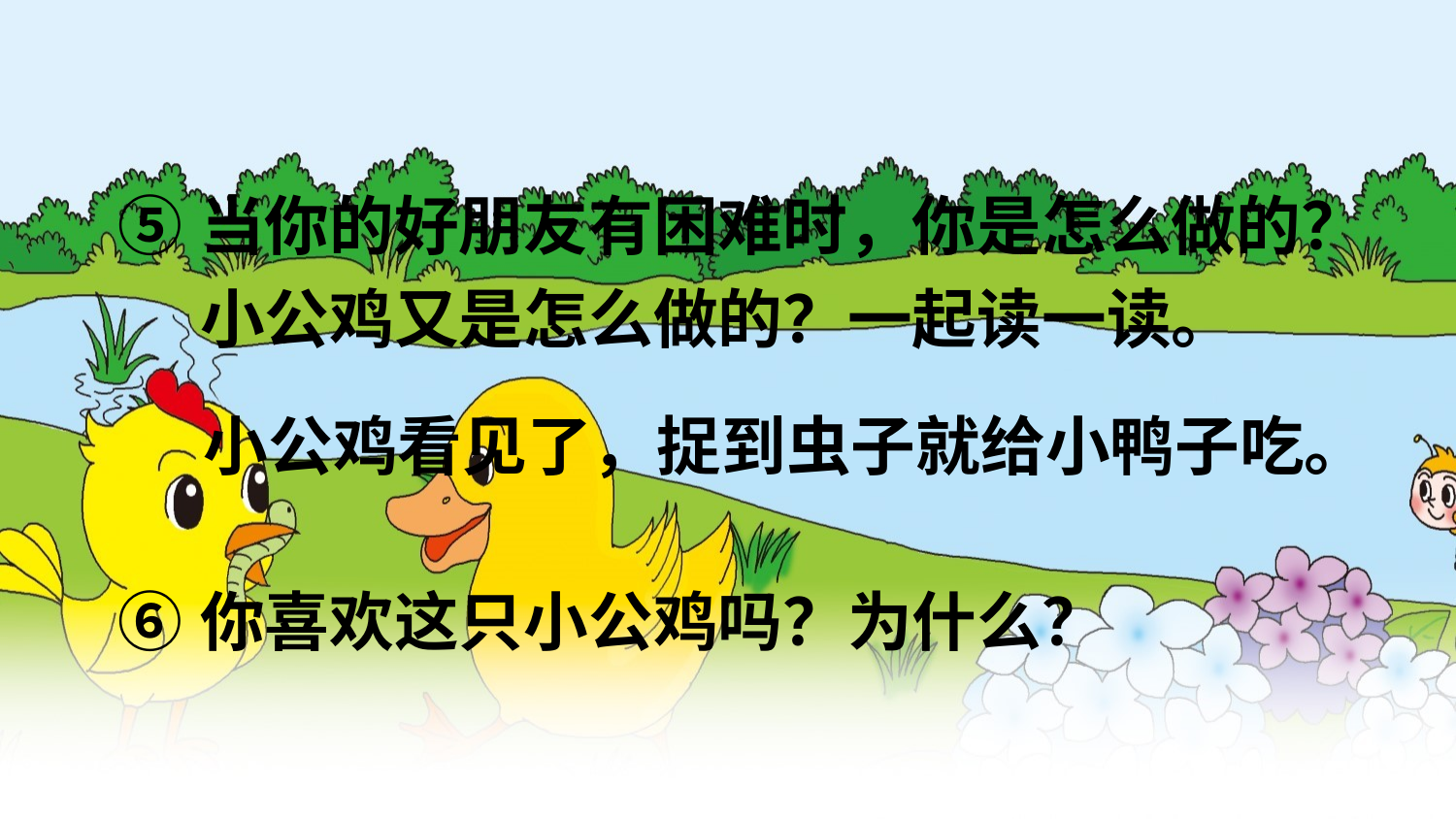

当你的好朋友有困难时，你是怎么做的？小公鸡又是怎么做的？一起读一读。
小公鸡看见了，捉到虫子就给小鸭子吃。
你喜欢这只小公鸡吗？为什么？